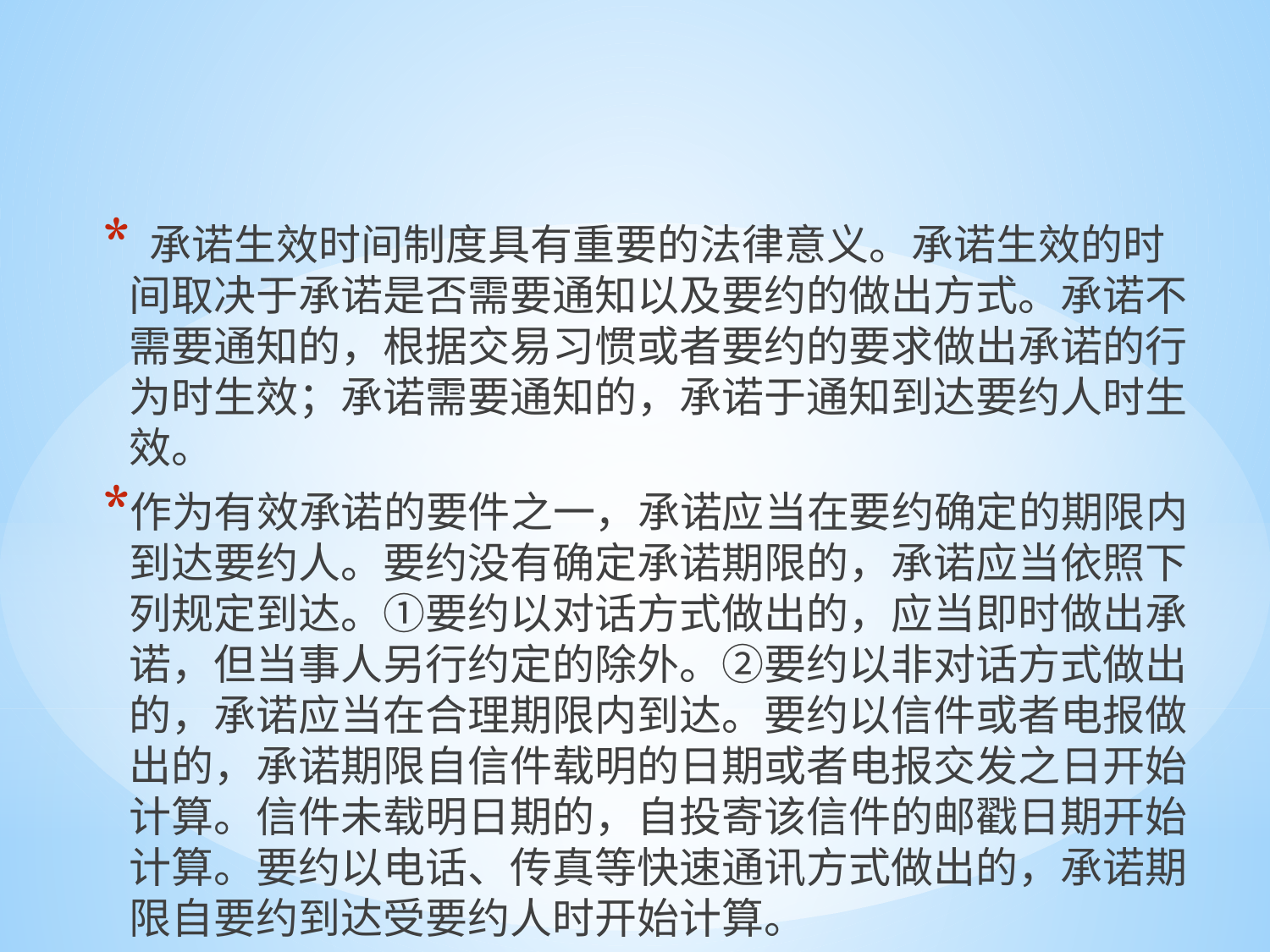

承诺生效时间制度具有重要的法律意义。承诺生效的时间取决于承诺是否需要通知以及要约的做出方式。承诺不需要通知的，根据交易习惯或者要约的要求做出承诺的行为时生效；承诺需要通知的，承诺于通知到达要约人时生效。
作为有效承诺的要件之一，承诺应当在要约确定的期限内到达要约人。要约没有确定承诺期限的，承诺应当依照下列规定到达。①要约以对话方式做出的，应当即时做出承诺，但当事人另行约定的除外。②要约以非对话方式做出的，承诺应当在合理期限内到达。要约以信件或者电报做出的，承诺期限自信件载明的日期或者电报交发之日开始计算。信件未载明日期的，自投寄该信件的邮戳日期开始计算。要约以电话、传真等快速通讯方式做出的，承诺期限自要约到达受要约人时开始计算。
#